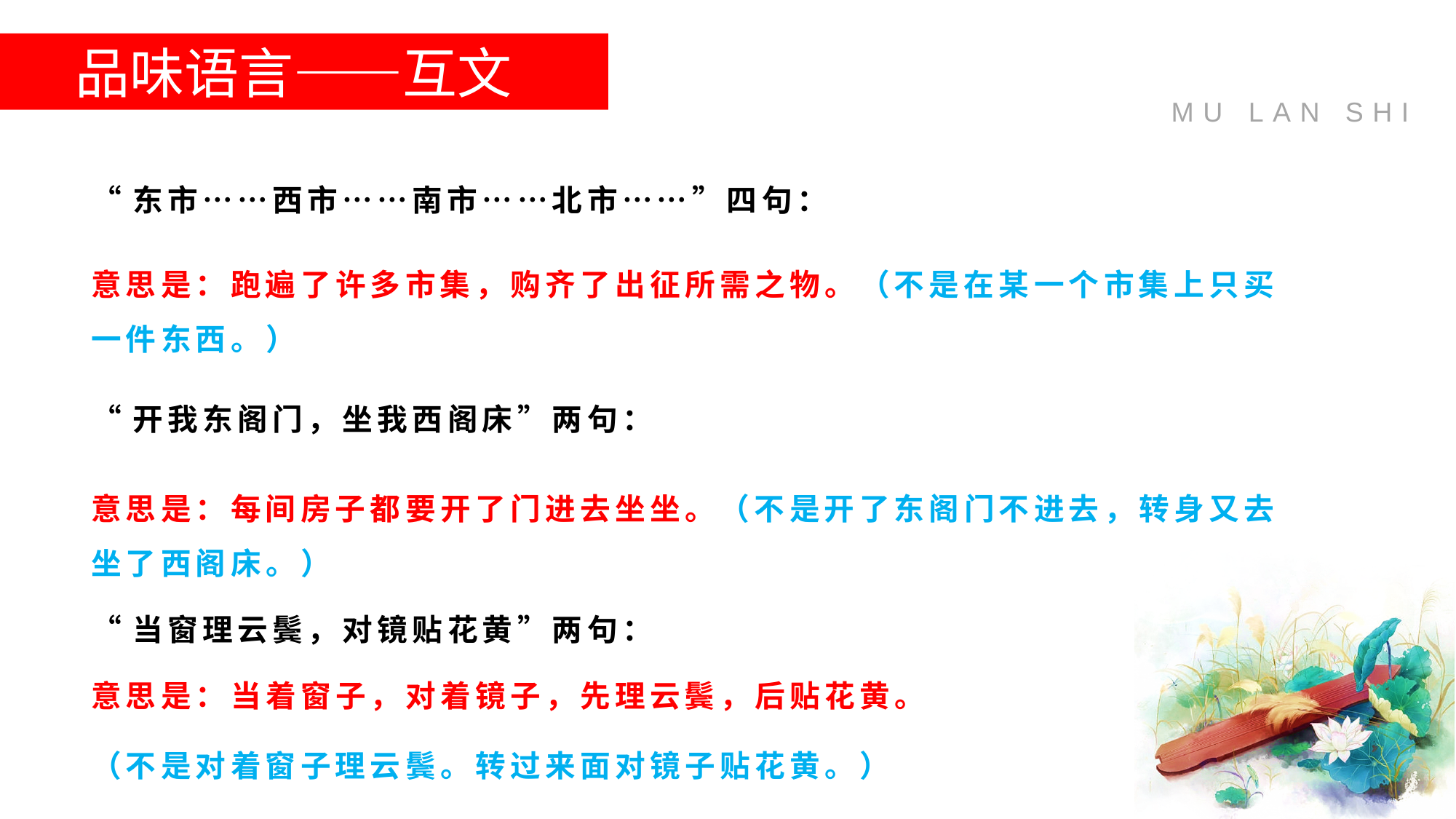

品味语言——互文
“东市……西市……南市……北市……”四句：
意思是：跑遍了许多市集，购齐了出征所需之物。（不是在某一个市集上只买一件东西。）
“开我东阁门，坐我西阁床”两句：
意思是：每间房子都要开了门进去坐坐。（不是开了东阁门不进去，转身又去坐了西阁床。）
“当窗理云鬓，对镜贴花黄”两句：
意思是：当着窗子，对着镜子，先理云鬓，后贴花黄。
（不是对着窗子理云鬓。转过来面对镜子贴花黄。）